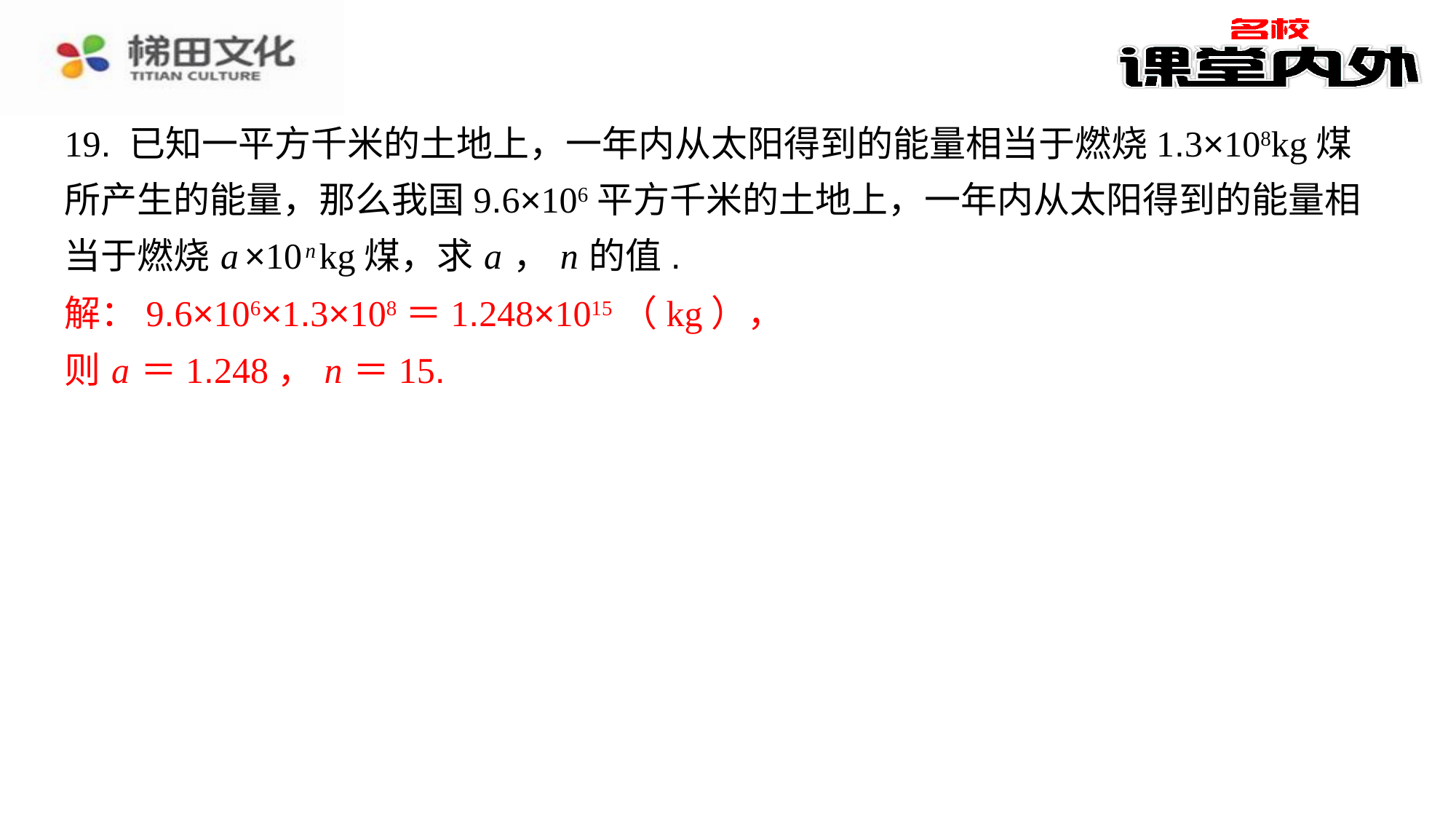

19. 已知一平方千米的土地上，一年内从太阳得到的能量相当于燃烧1.3×108kg煤
所产生的能量，那么我国9.6×106平方千米的土地上，一年内从太阳得到的能量相
当于燃烧 a ×10 n kg煤，求 a ， n 的值.
解：9.6×106×1.3×108＝1.248×1015（kg），
则 a ＝1.248， n ＝15.
解：9.6×106×1.3×108＝1.248×1015（kg），
则 a ＝1.248， n ＝15.